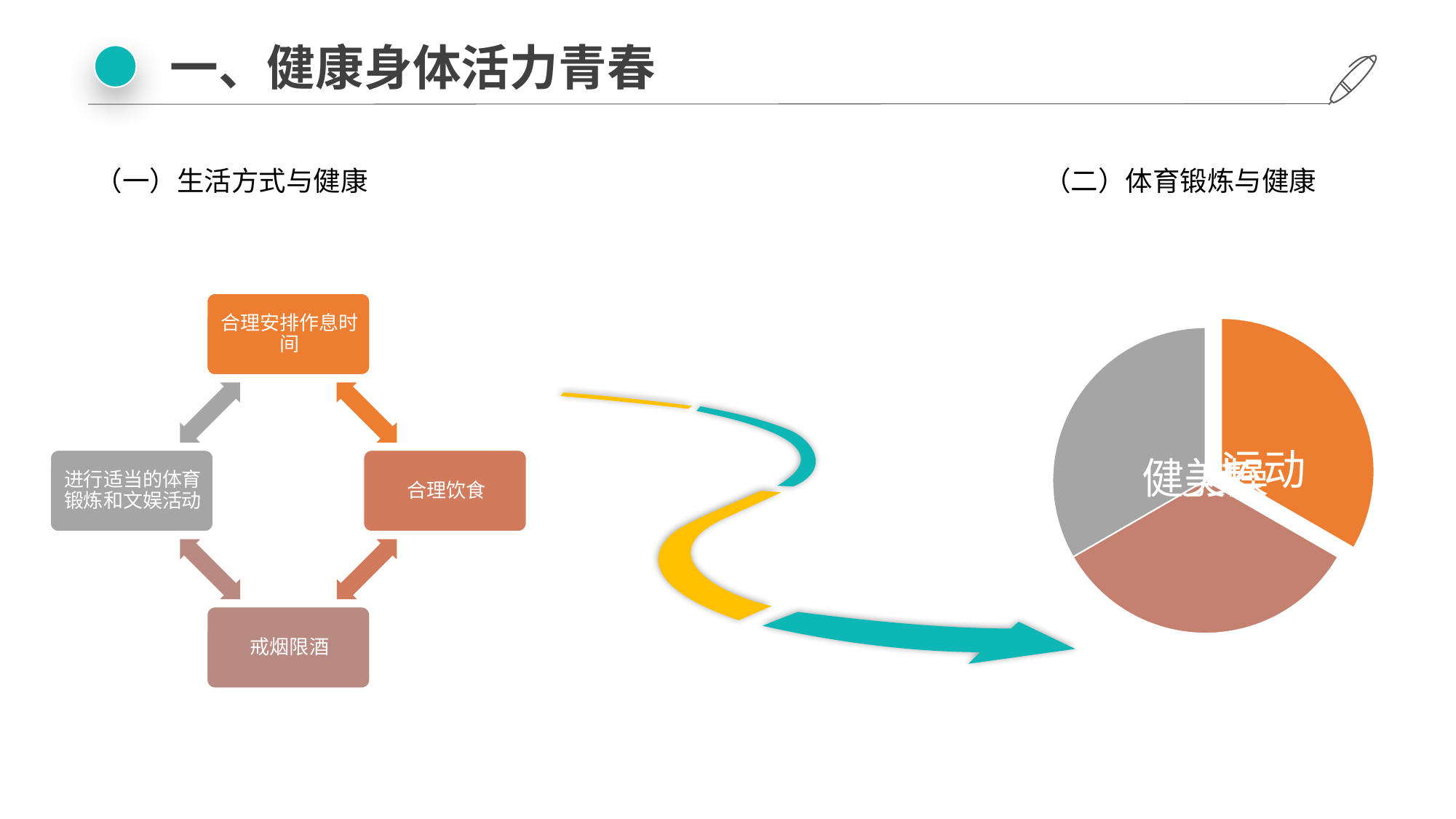

一、健康身体活力青春

（一）生活方式与健康
（二）体育锻炼与健康
合理安排作息时间

合理饮食

戒烟限酒

进行适当的体育锻炼和文娱活动

球类运动
跑步
健美操